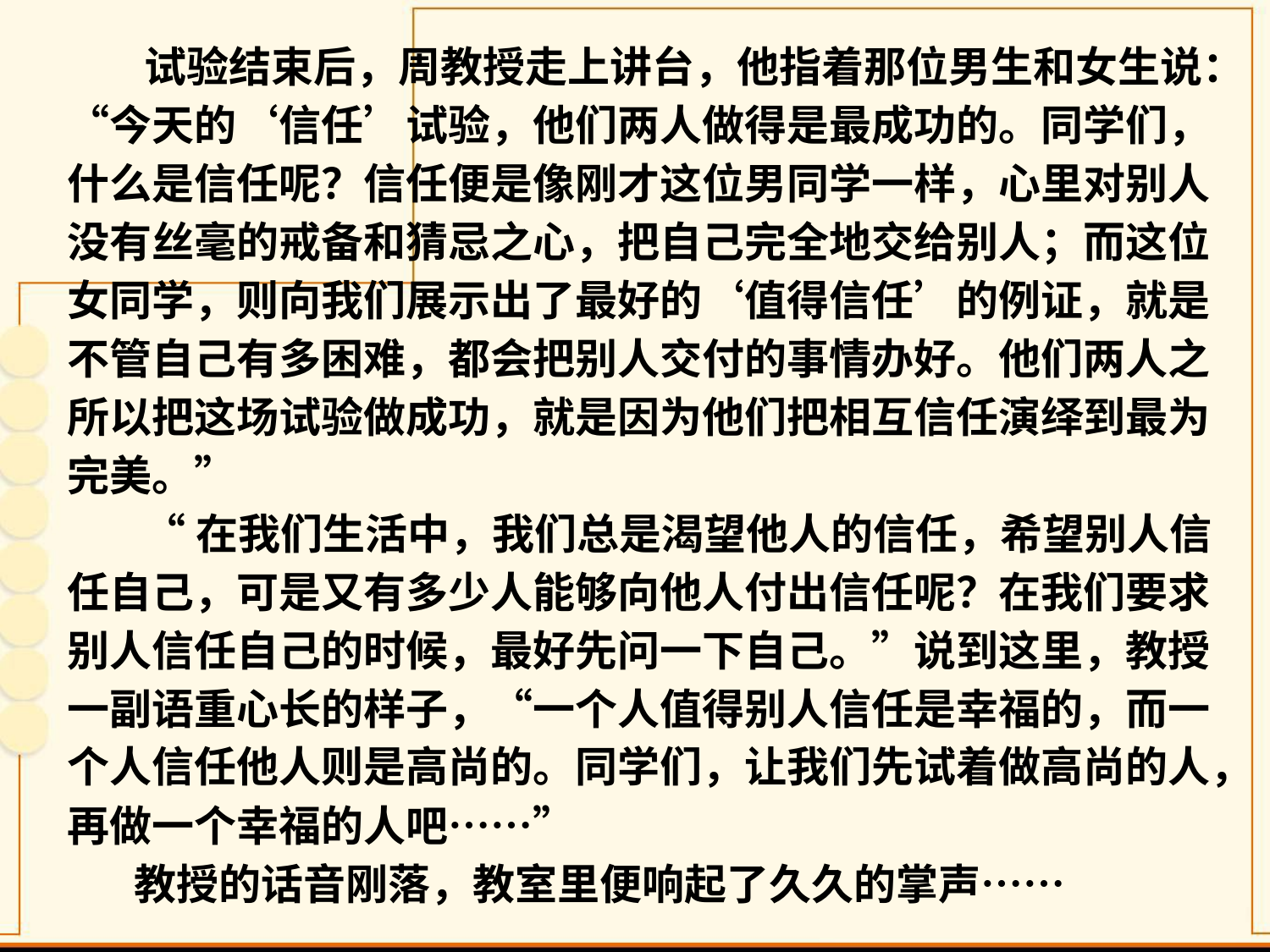

试验结束后，周教授走上讲台，他指着那位男生和女生说：“今天的‘信任’试验，他们两人做得是最成功的。同学们，什么是信任呢？信任便是像刚才这位男同学一样，心里对别人没有丝毫的戒备和猜忌之心，把自己完全地交给别人；而这位女同学，则向我们展示出了最好的‘值得信任’的例证，就是不管自己有多困难，都会把别人交付的事情办好。他们两人之所以把这场试验做成功，就是因为他们把相互信任演绎到最为完美。”
        “在我们生活中，我们总是渴望他人的信任，希望别人信任自己，可是又有多少人能够向他人付出信任呢？在我们要求别人信任自己的时候，最好先问一下自己。”说到这里，教授一副语重心长的样子，“一个人值得别人信任是幸福的，而一个人信任他人则是高尚的。同学们，让我们先试着做高尚的人，再做一个幸福的人吧……”
      教授的话音刚落，教室里便响起了久久的掌声……